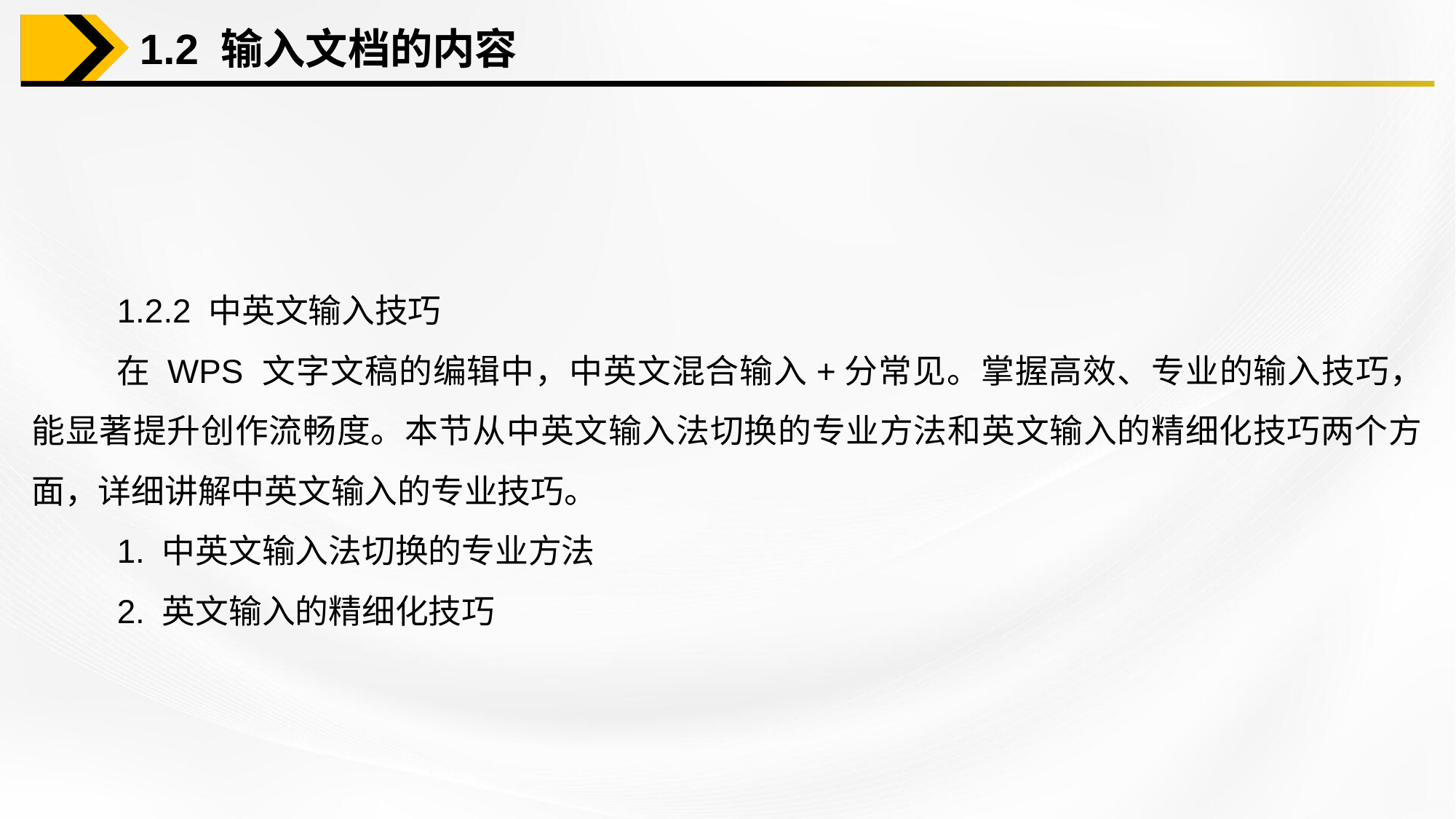

1.2 输入文档的内容
1.2.2 中英文输入技巧
在 WPS 文字文稿的编辑中，中英文混合输入+分常见。掌握高效、专业的输入技巧，能显著提升创作流畅度。本节从中英文输入法切换的专业方法和英文输入的精细化技巧两个方面，详细讲解中英文输入的专业技巧。
1. 中英文输入法切换的专业方法
2. 英文输入的精细化技巧